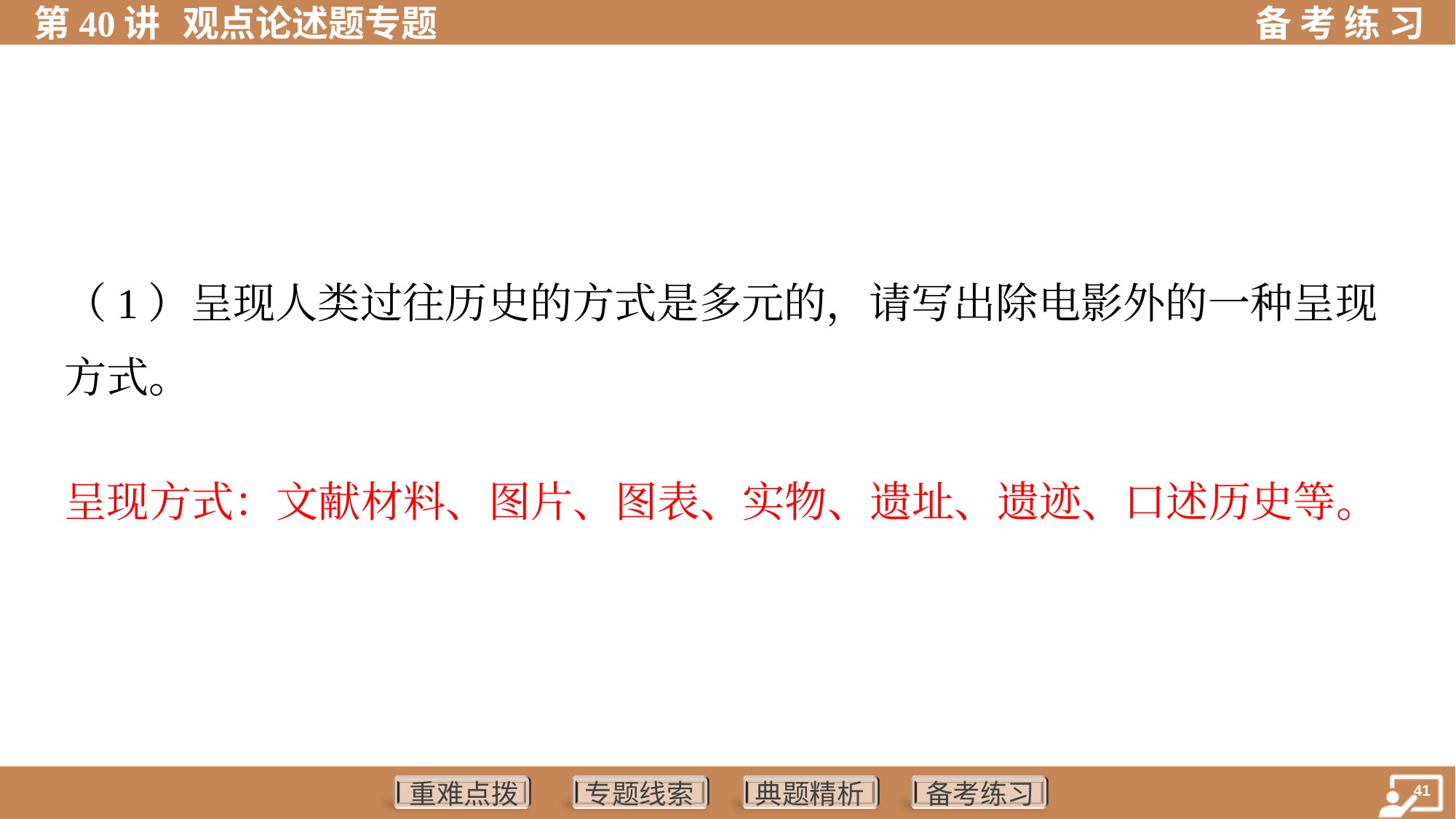

（1）呈现人类过往历史的方式是多元的，请写出除电影外的一种呈现
方式。
呈现方式：文献材料、图片、图表、实物、遗址、遗迹、口述历史等。